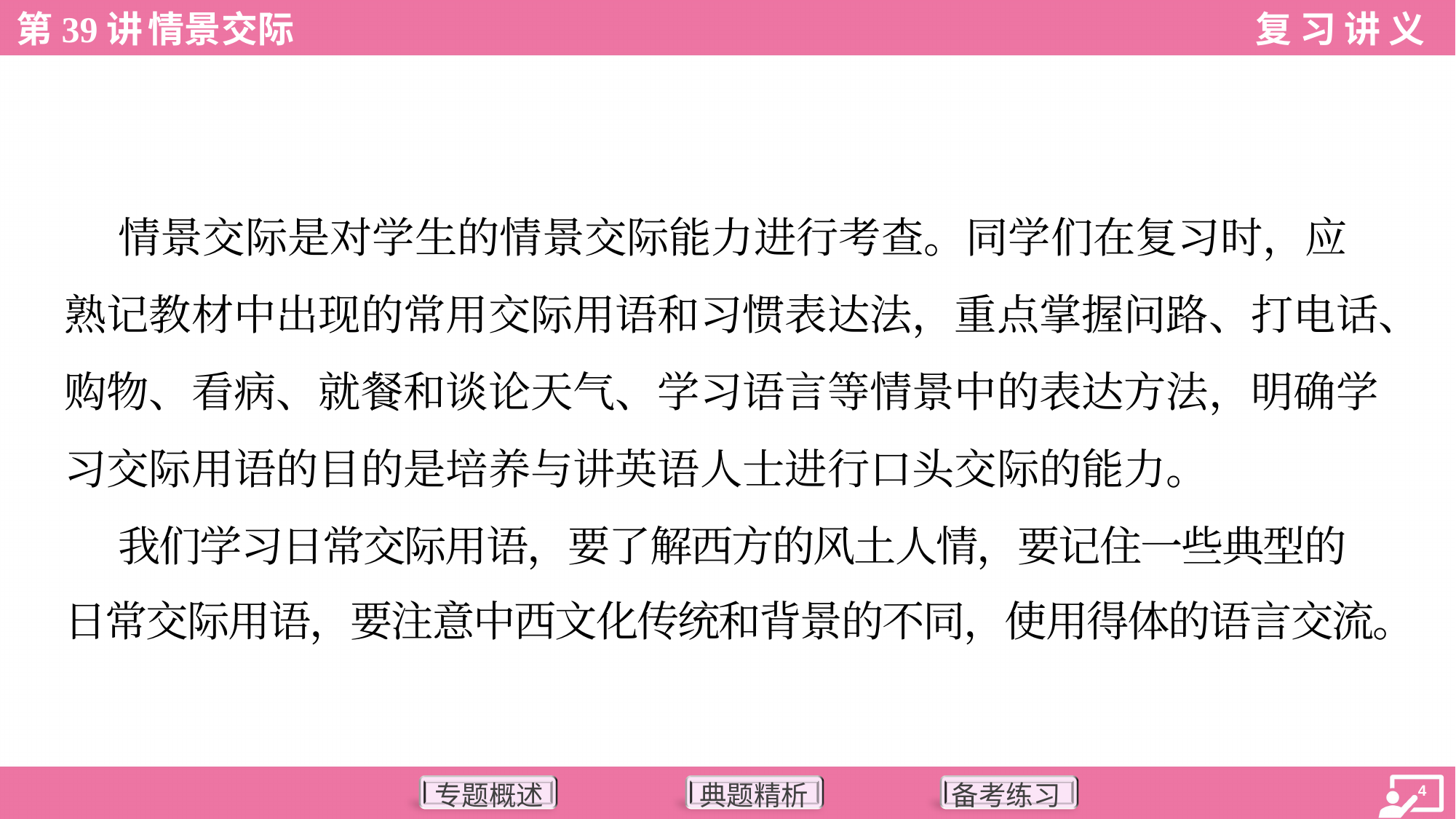

情景交际是对学生的情景交际能力进行考查。同学们在复习时，应
熟记教材中出现的常用交际用语和习惯表达法，重点掌握问路、打电话、
购物、看病、就餐和谈论天气、学习语言等情景中的表达方法，明确学
习交际用语的目的是培养与讲英语人士进行口头交际的能力。
    我们学习日常交际用语，要了解西方的风土人情，要记住一些典型的
日常交际用语，要注意中西文化传统和背景的不同，使用得体的语言交流。